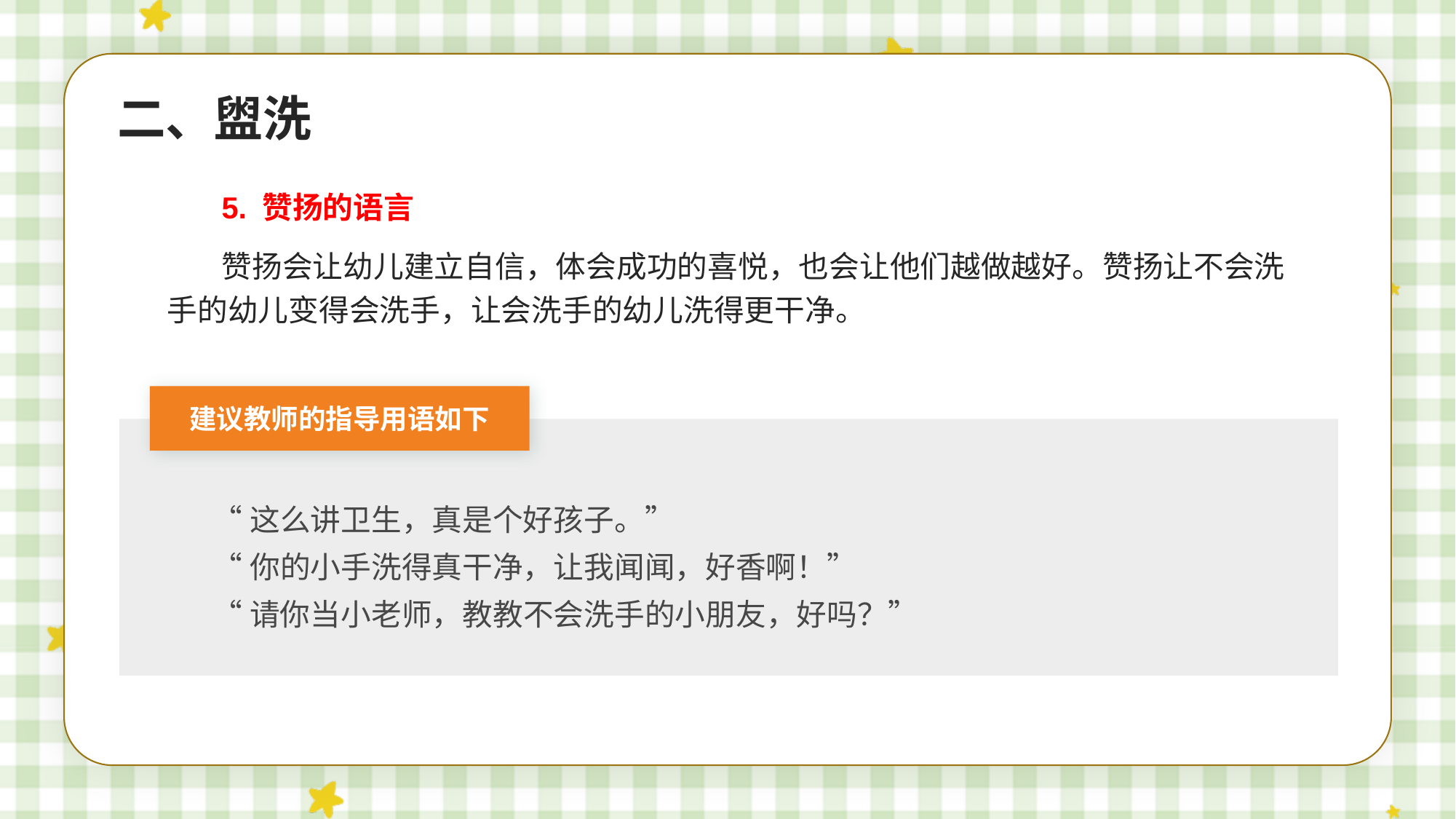

二、盥洗
5. 赞扬的语言
赞扬会让幼儿建立自信，体会成功的喜悦，也会让他们越做越好。赞扬让不会洗手的幼儿变得会洗手，让会洗手的幼儿洗得更干净。
建议教师的指导用语如下
“这么讲卫生，真是个好孩子。”
“你的小手洗得真干净，让我闻闻，好香啊！”
“请你当小老师，教教不会洗手的小朋友，好吗？”